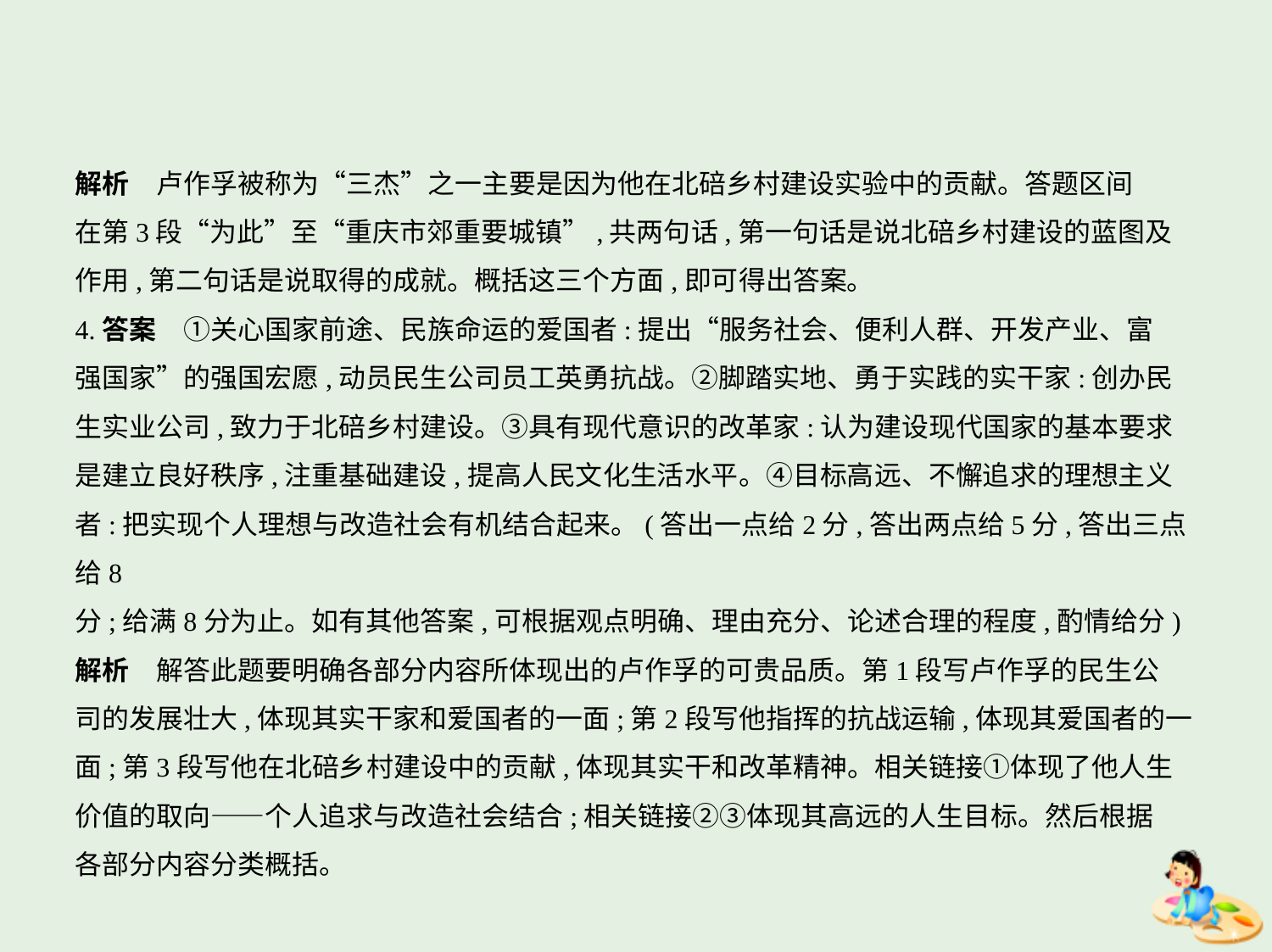

解析　卢作孚被称为“三杰”之一主要是因为他在北碚乡村建设实验中的贡献。答题区间
在第3段“为此”至“重庆市郊重要城镇”,共两句话,第一句话是说北碚乡村建设的蓝图及
作用,第二句话是说取得的成就。概括这三个方面,即可得出答案。
4.答案　①关心国家前途、民族命运的爱国者:提出“服务社会、便利人群、开发产业、富
强国家”的强国宏愿,动员民生公司员工英勇抗战。②脚踏实地、勇于实践的实干家:创办民
生实业公司,致力于北碚乡村建设。③具有现代意识的改革家:认为建设现代国家的基本要求
是建立良好秩序,注重基础建设,提高人民文化生活水平。④目标高远、不懈追求的理想主义
者:把实现个人理想与改造社会有机结合起来。(答出一点给2分,答出两点给5分,答出三点给8
分;给满8分为止。如有其他答案,可根据观点明确、理由充分、论述合理的程度,酌情给分)
解析　解答此题要明确各部分内容所体现出的卢作孚的可贵品质。第1段写卢作孚的民生公
司的发展壮大,体现其实干家和爱国者的一面;第2段写他指挥的抗战运输,体现其爱国者的一
面;第3段写他在北碚乡村建设中的贡献,体现其实干和改革精神。相关链接①体现了他人生
价值的取向——个人追求与改造社会结合;相关链接②③体现其高远的人生目标。然后根据
各部分内容分类概括。